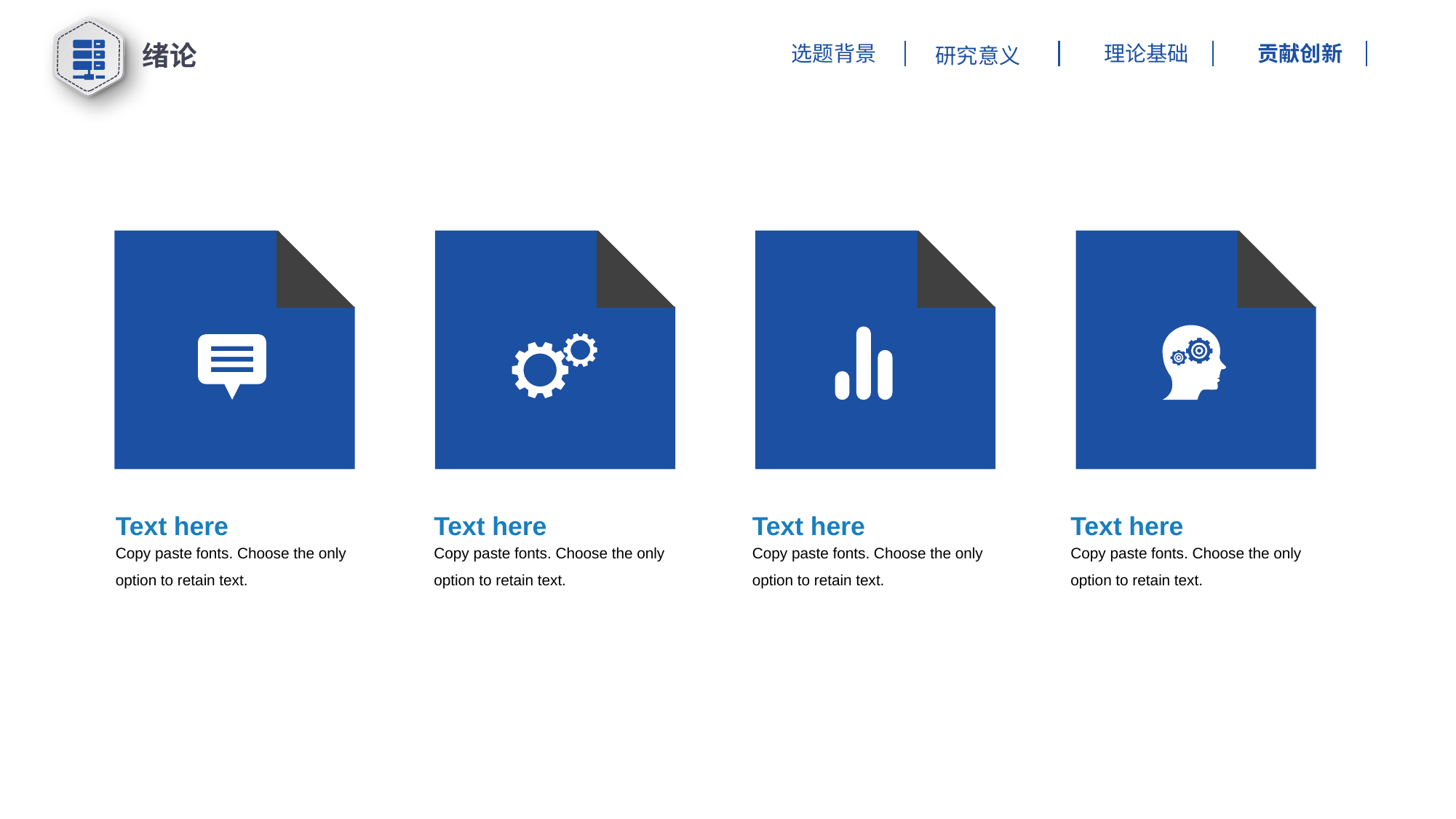

绪论
理论基础
贡献创新
选题背景
研究意义

Text here
Text here
Text here
Text here
Copy paste fonts. Choose the only option to retain text.
Copy paste fonts. Choose the only option to retain text.
Copy paste fonts. Choose the only option to retain text.
Copy paste fonts. Choose the only option to retain text.